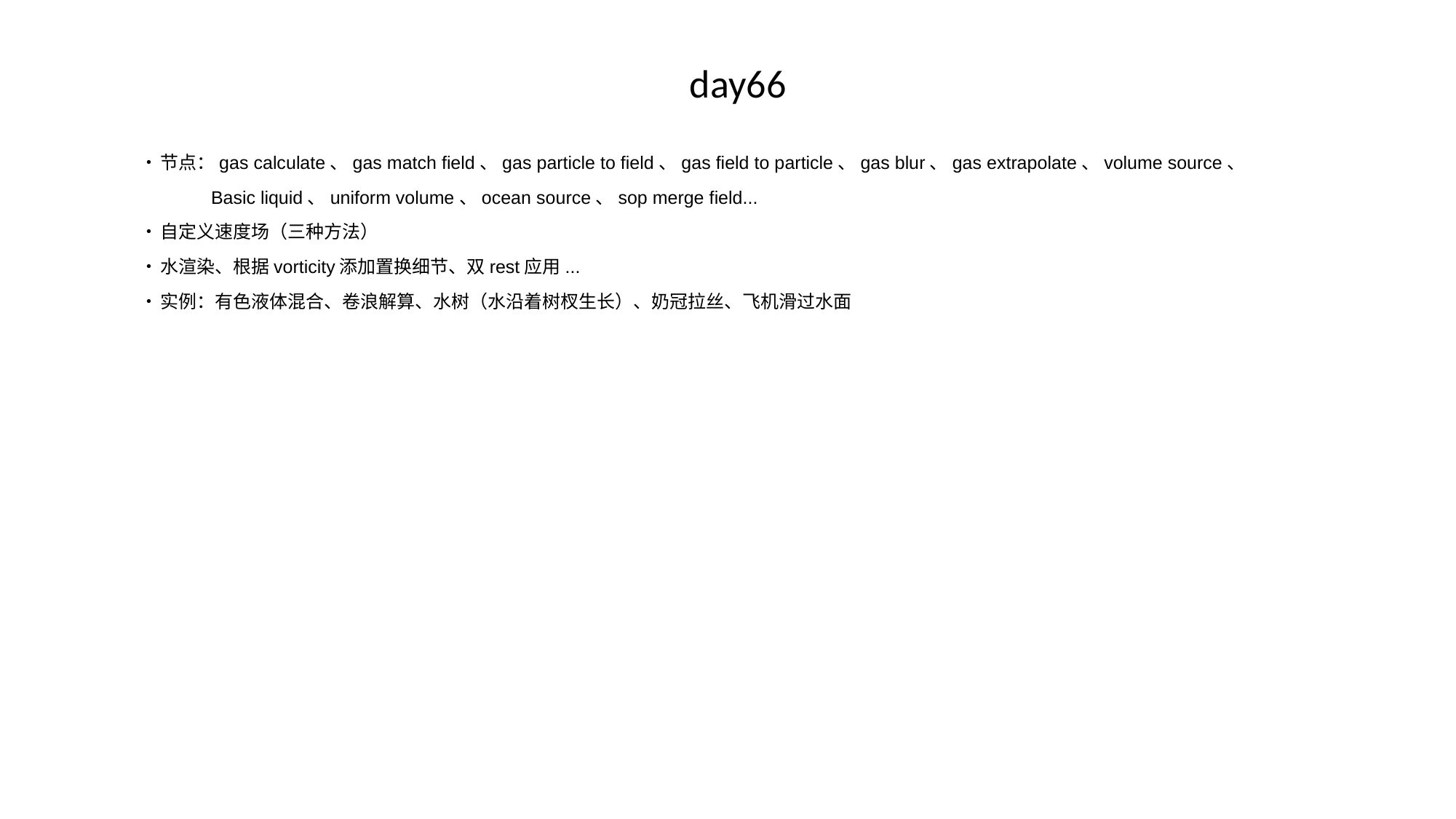

# day66
•	节点：gas calculate、gas match field、gas particle to field、gas field to particle、gas blur、gas extrapolate、volume source、
              Basic liquid、uniform volume、ocean source、sop merge field...
•	自定义速度场（三种方法）
•	水渲染、根据vorticity添加置换细节、双rest应用...
•	实例：有色液体混合、卷浪解算、水树（水沿着树杈生长）、奶冠拉丝、飞机滑过水面